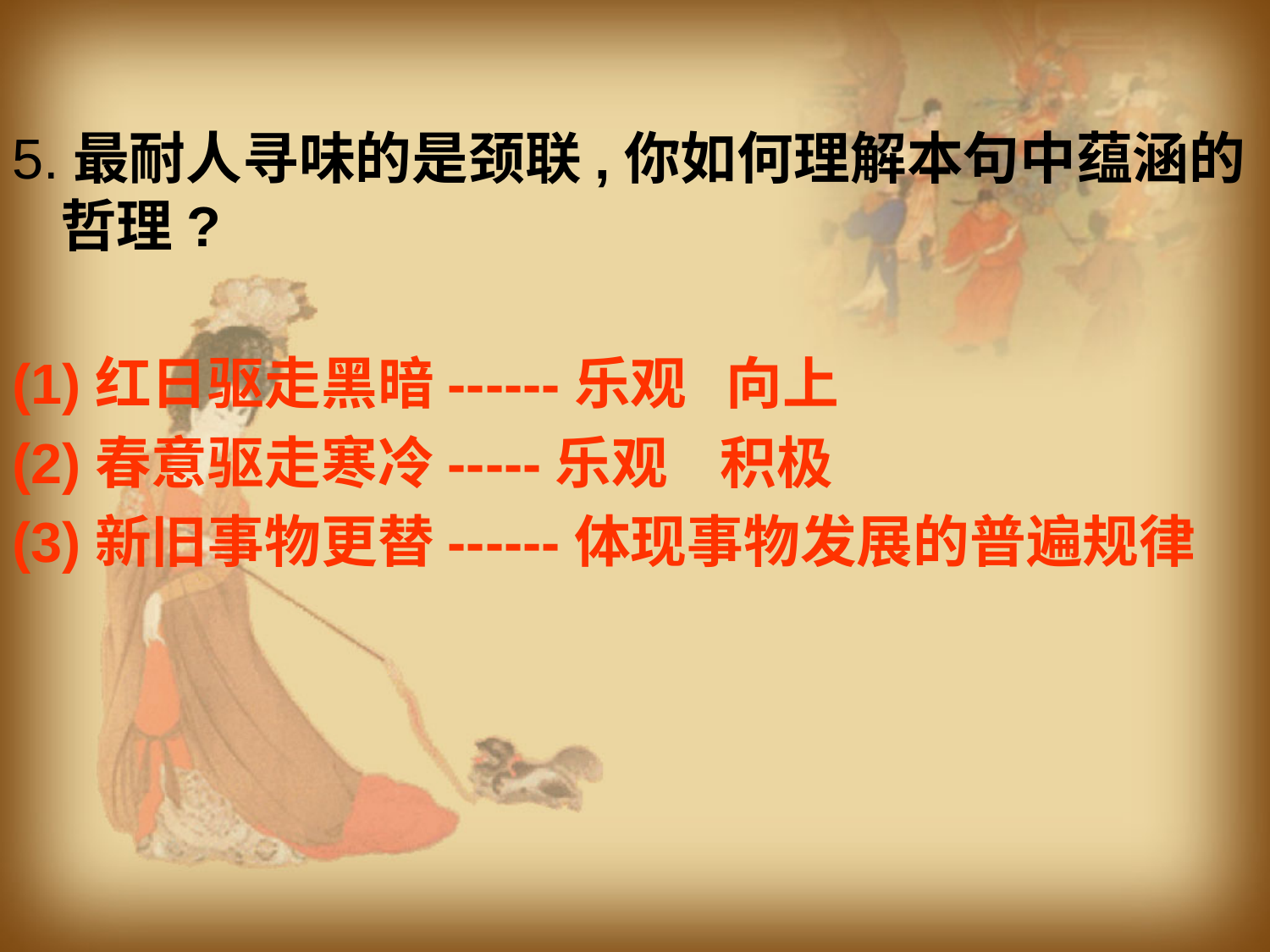

5.最耐人寻味的是颈联,你如何理解本句中蕴涵的哲理?

(1)红日驱走黑暗------乐观   向上
(2)春意驱走寒冷-----乐观    积极
(3)新旧事物更替------体现事物发展的普遍规律